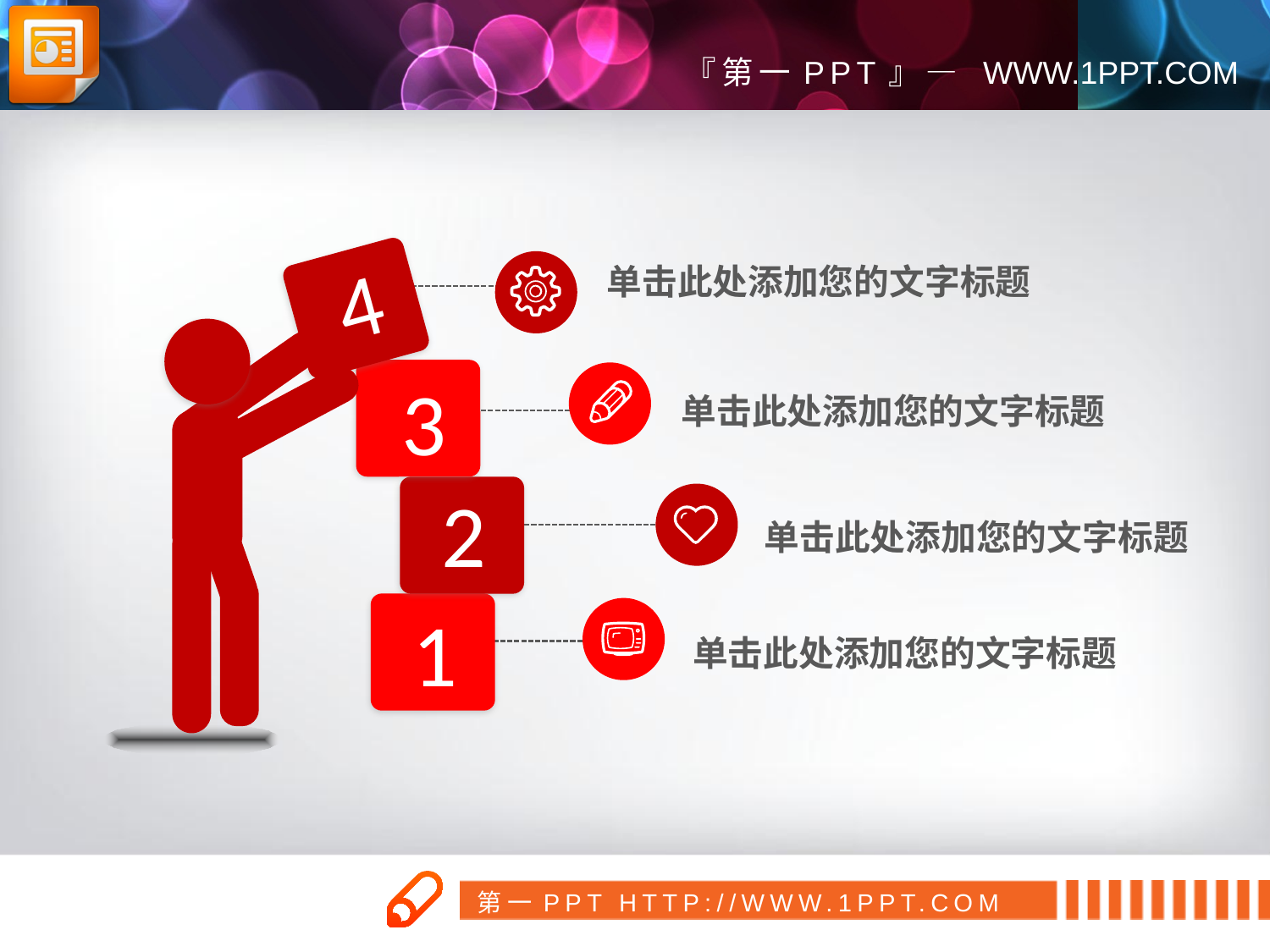

4

单击此处添加您的文字标题

3

单击此处添加您的文字标题
2

单击此处添加您的文字标题
1

单击此处添加您的文字标题